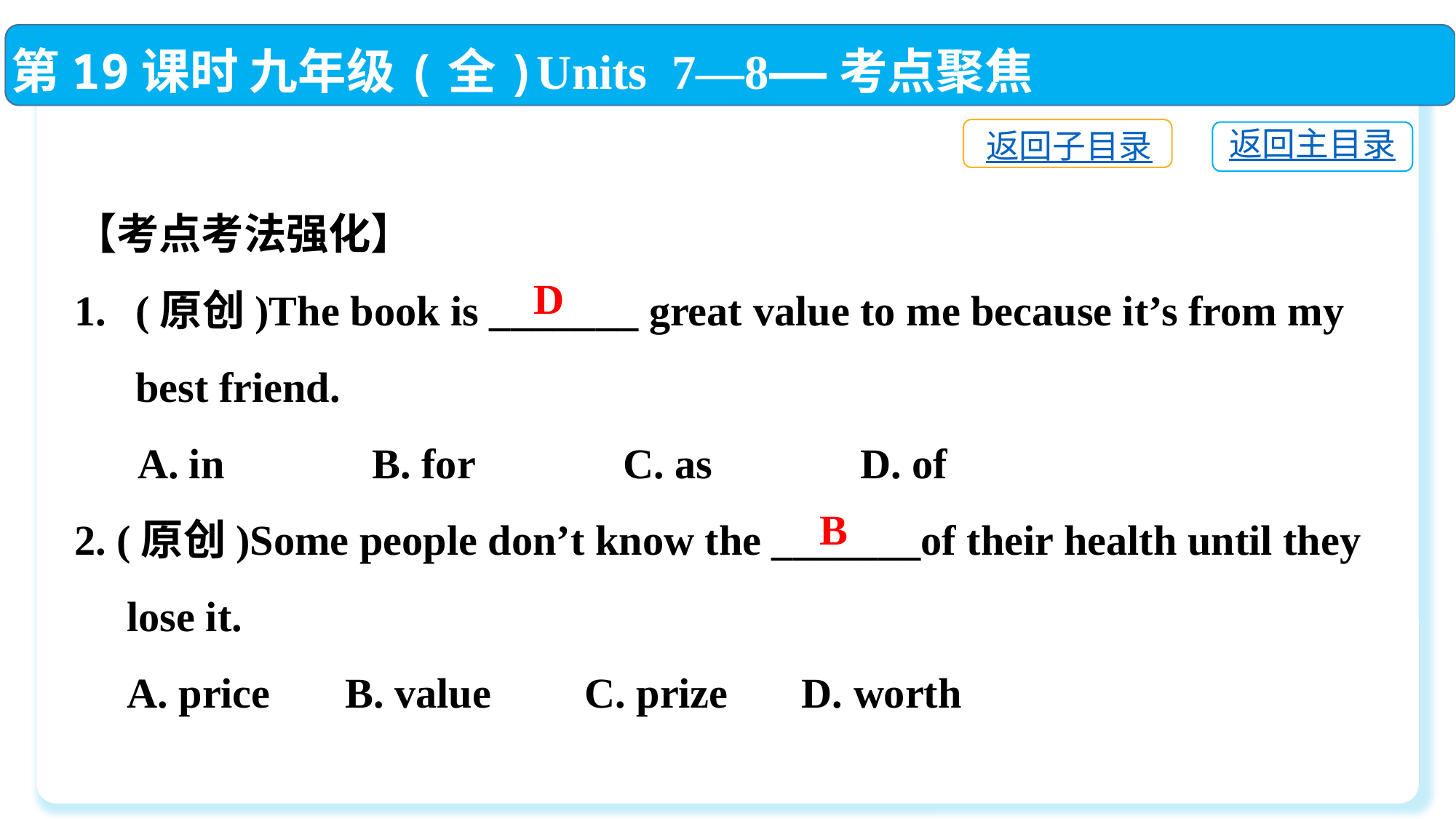

第19课时 九年级(全)Units  7—8——考点聚焦

返回子目录
返回主目录
【考点考法强化】
(原创)The book is _______ great value to me because it’s from my best friend.
      A. in　　　B. for　　　C. as　　　D. of
2. (原创)Some people don’t know the _______of their health until they
     lose it.
     A. price	     B. value	       C. prize       D. worth

D
B